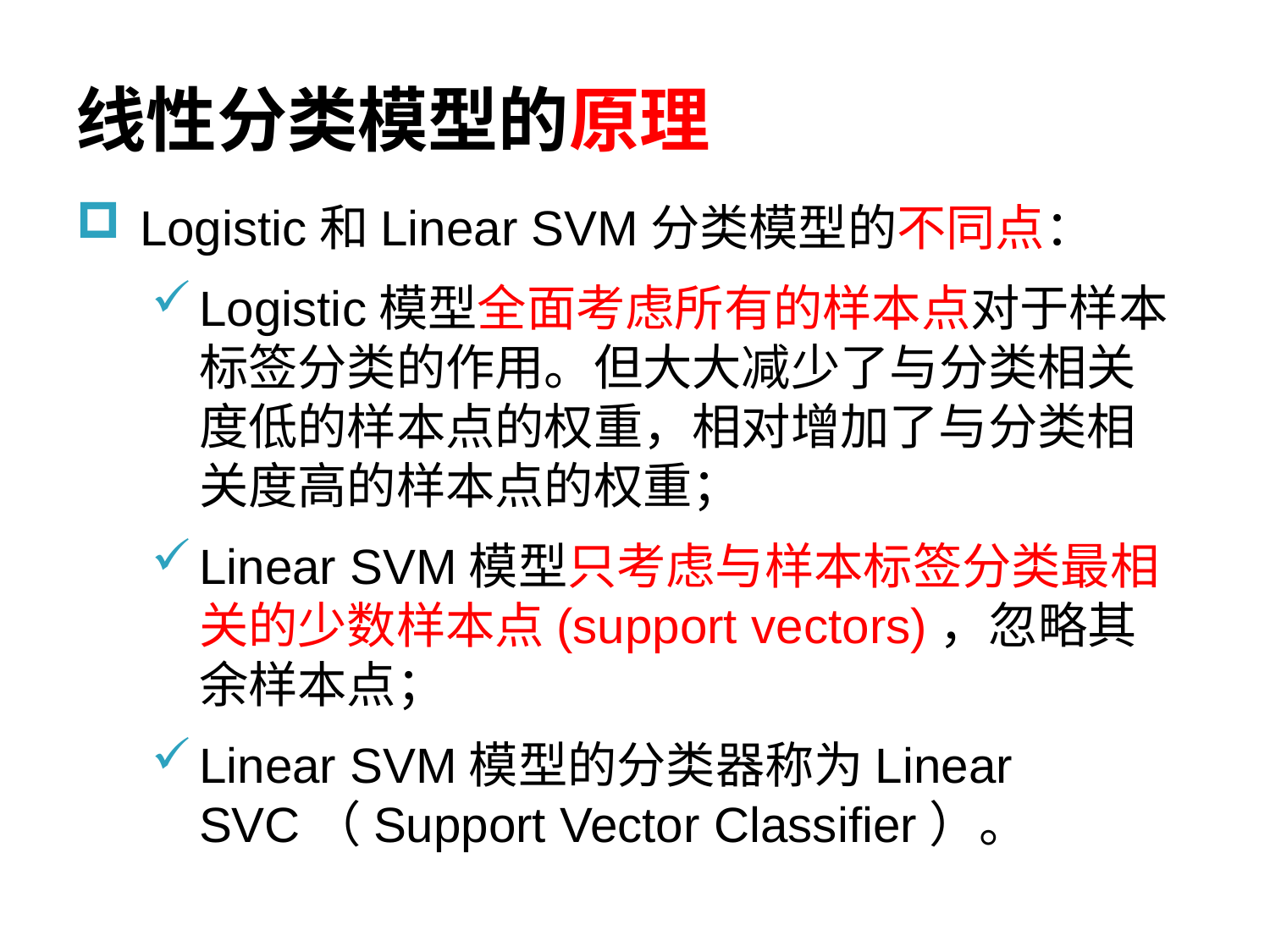

# 线性分类模型的原理
Logistic和Linear SVM分类模型的不同点：
Logistic模型全面考虑所有的样本点对于样本标签分类的作用。但大大减少了与分类相关度低的样本点的权重，相对增加了与分类相关度高的样本点的权重；
Linear SVM模型只考虑与样本标签分类最相关的少数样本点(support vectors)，忽略其余样本点；
Linear SVM模型的分类器称为Linear SVC（Support Vector Classifier）。